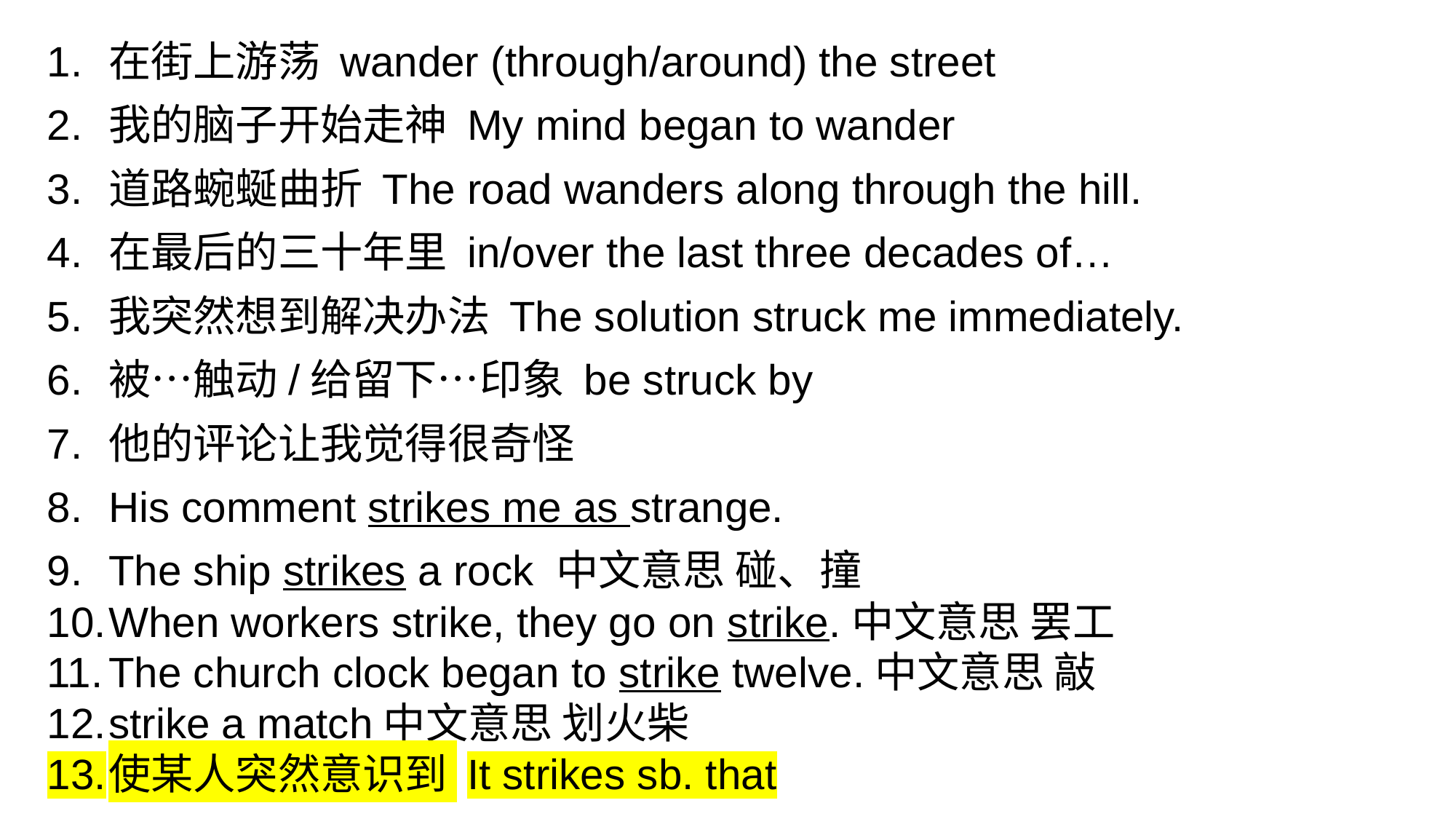

在街上游荡 wander (through/around) the street
我的脑子开始走神 My mind began to wander
道路蜿蜒曲折 The road wanders along through the hill.
在最后的三十年里 in/over the last three decades of…
我突然想到解决办法 The solution struck me immediately.
被…触动/给留下…印象 be struck by
他的评论让我觉得很奇怪
His comment strikes me as strange.
The ship strikes a rock 中文意思 碰、撞
When workers strike, they go on strike.中文意思 罢工
The church clock began to strike twelve.中文意思 敲
strike a match中文意思 划火柴
使某人突然意识到 It strikes sb. that